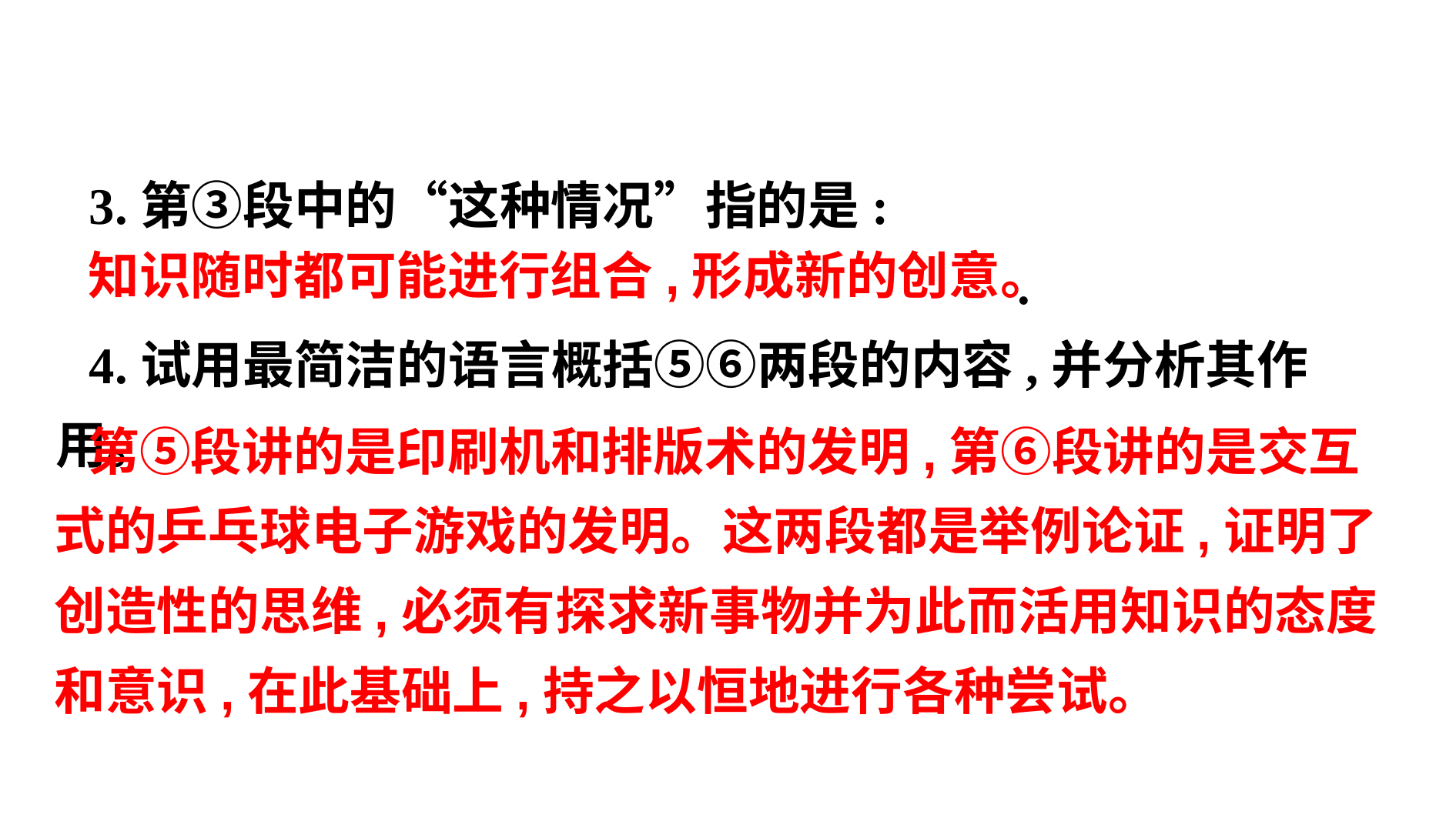

3.第③段中的“这种情况”指的是:
                                                                        .
4.试用最简洁的语言概括⑤⑥两段的内容,并分析其作用。
知识随时都可能进行组合,形成新的创意。
第⑤段讲的是印刷机和排版术的发明,第⑥段讲的是交互式的乒乓球电子游戏的发明。这两段都是举例论证,证明了创造性的思维,必须有探求新事物并为此而活用知识的态度和意识,在此基础上,持之以恒地进行各种尝试。